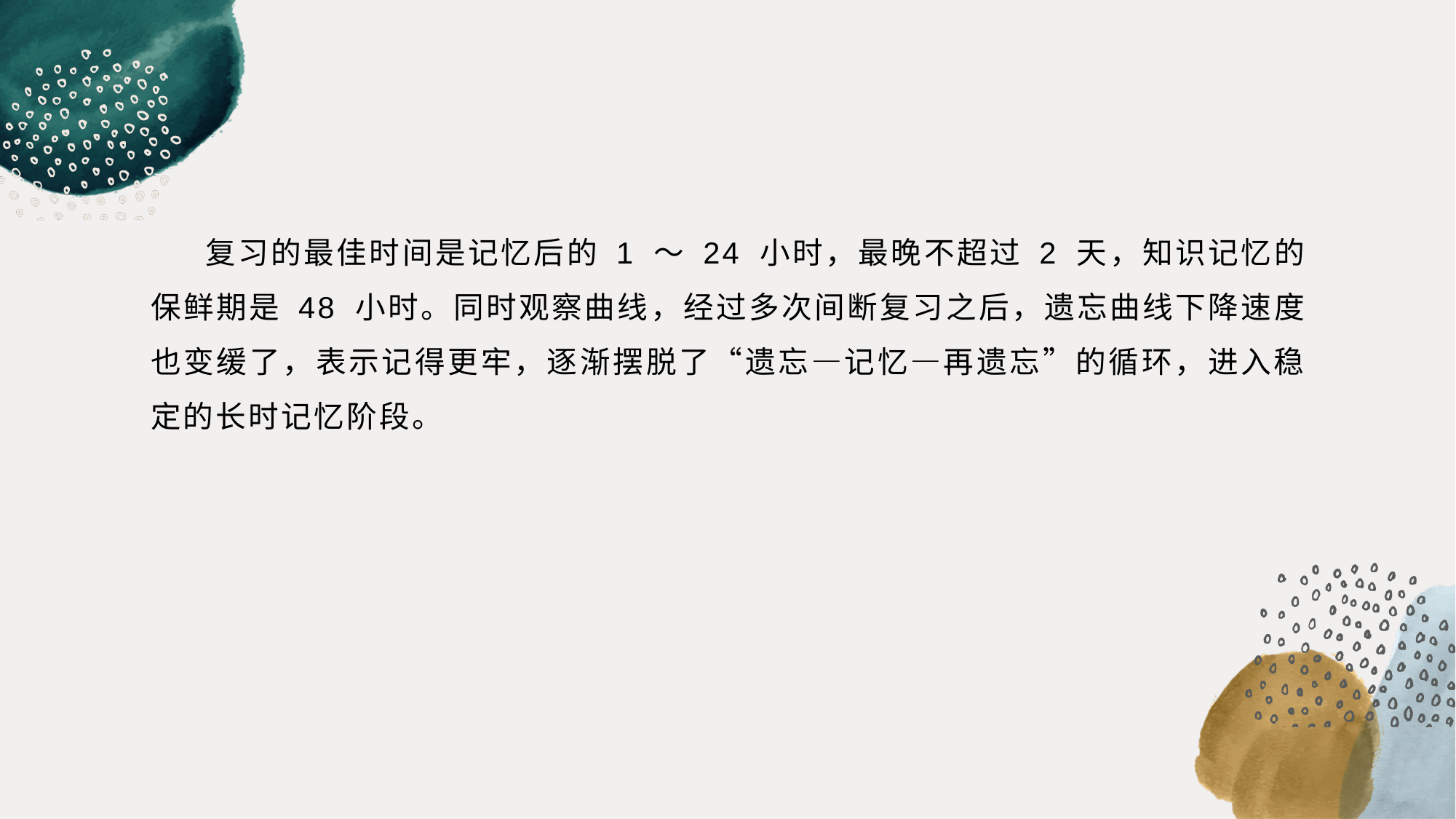

复习的最佳时间是记忆后的 1 ～ 24 小时，最晚不超过 2 天，知识记忆的保鲜期是 48 小时。同时观察曲线，经过多次间断复习之后，遗忘曲线下降速度也变缓了，表示记得更牢，逐渐摆脱了“遗忘—记忆—再遗忘”的循环，进入稳定的长时记忆阶段。